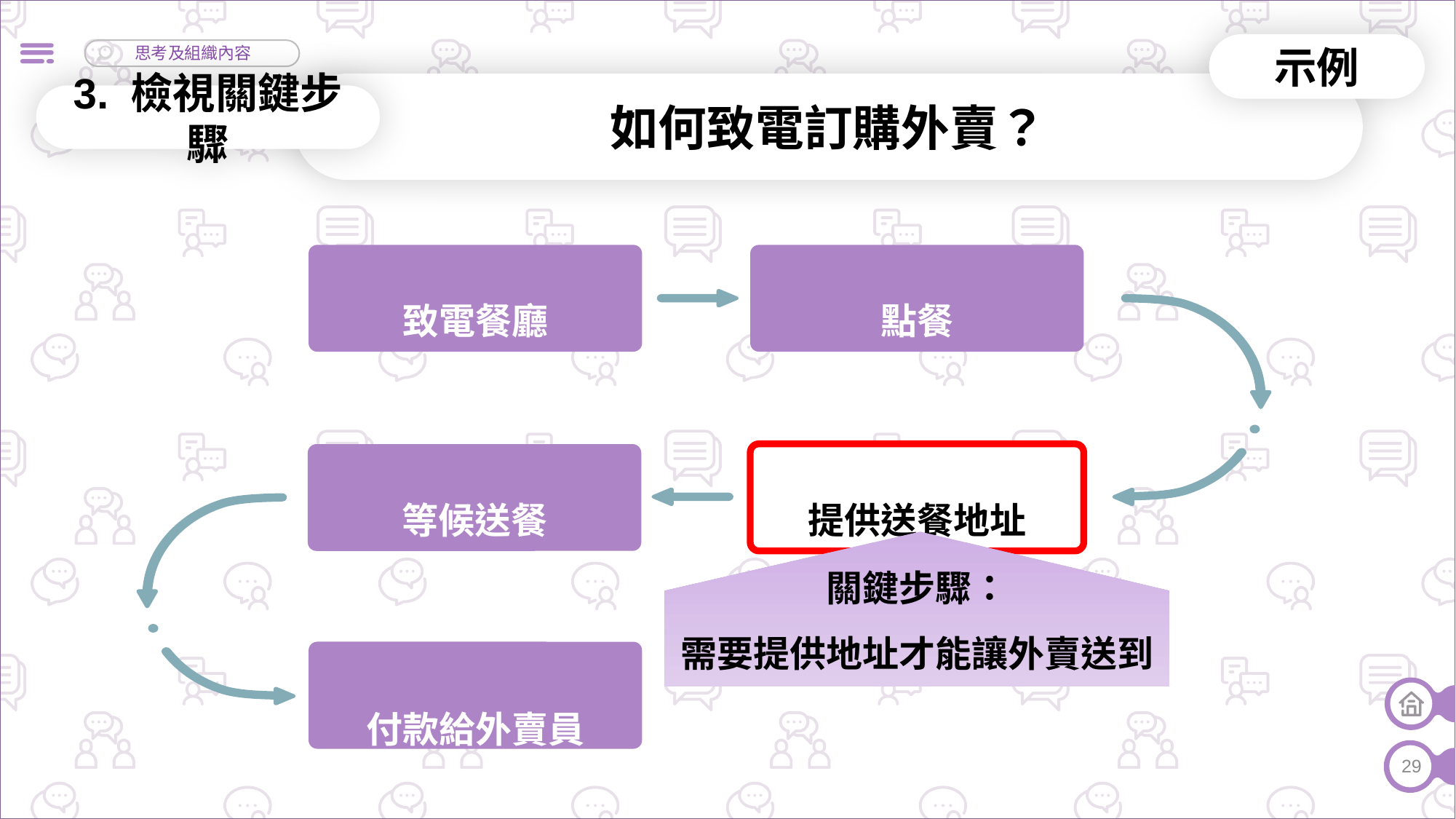

示例
如何致電訂購外賣？
3. 檢視關鍵步驟
致電餐廳
點餐

提供送餐地址
等候送餐

關鍵步驟：
需要提供地址才能讓外賣送到
付款給外賣員
29